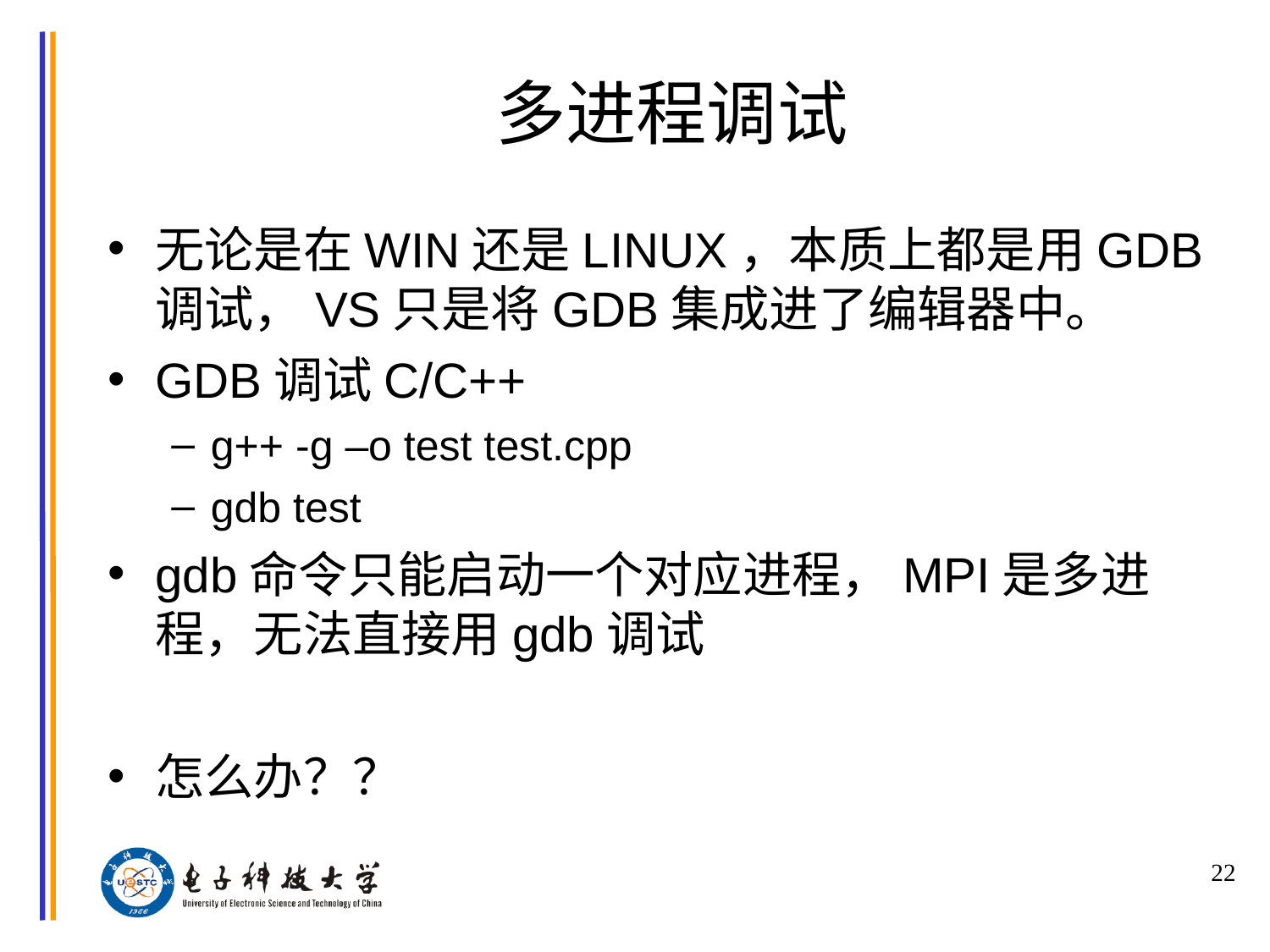

# 多进程调试
无论是在WIN还是LINUX，本质上都是用GDB调试，VS只是将GDB集成进了编辑器中。
GDB调试C/C++
g++ -g –o test test.cpp
gdb test
gdb命令只能启动一个对应进程，MPI是多进程，无法直接用gdb调试

怎么办？？

22